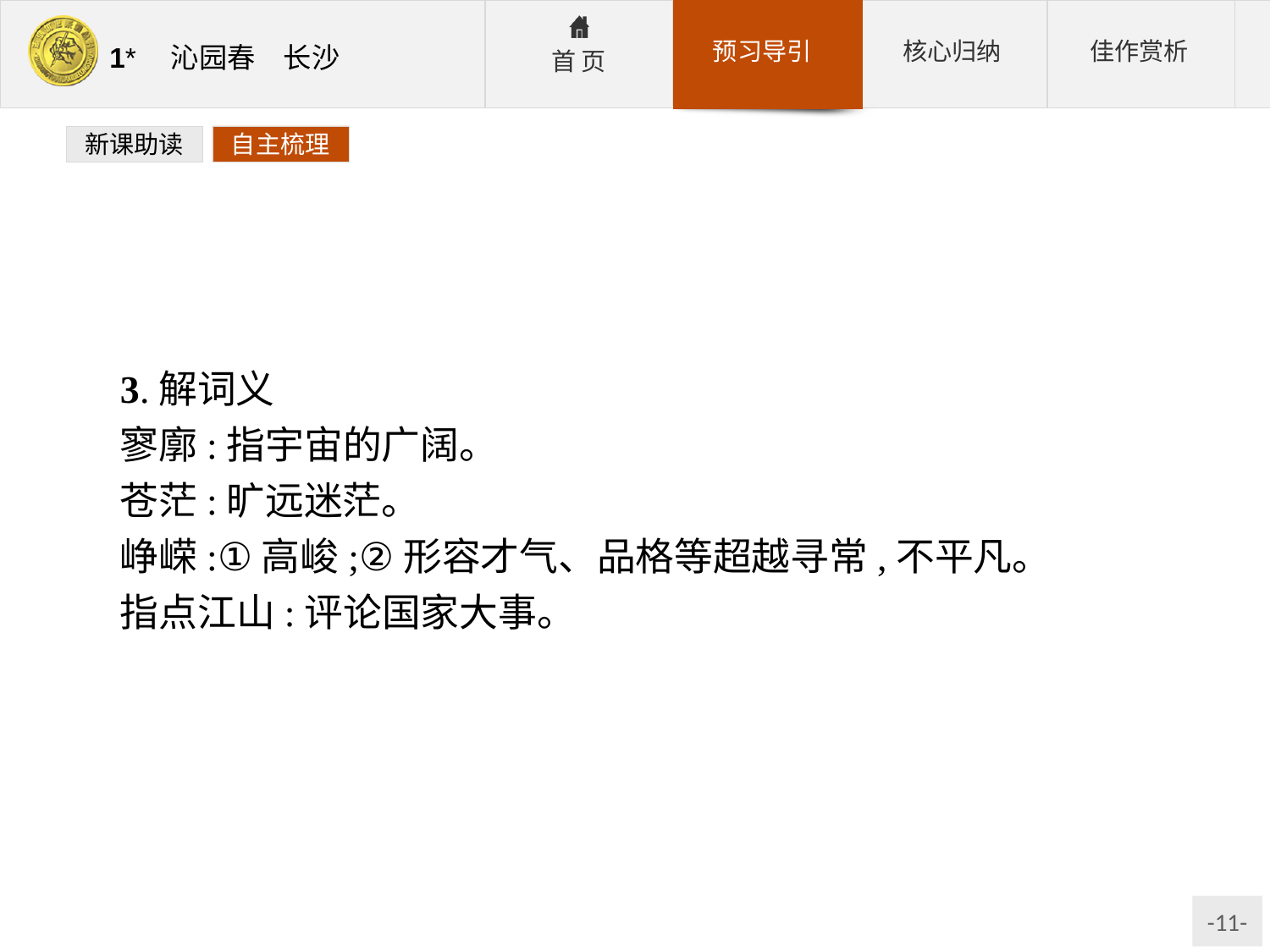

新课助读
自主梳理
3.解词义
寥廓:指宇宙的广阔。
苍茫:旷远迷茫。
峥嵘:①高峻;②形容才气、品格等超越寻常,不平凡。
指点江山:评论国家大事。